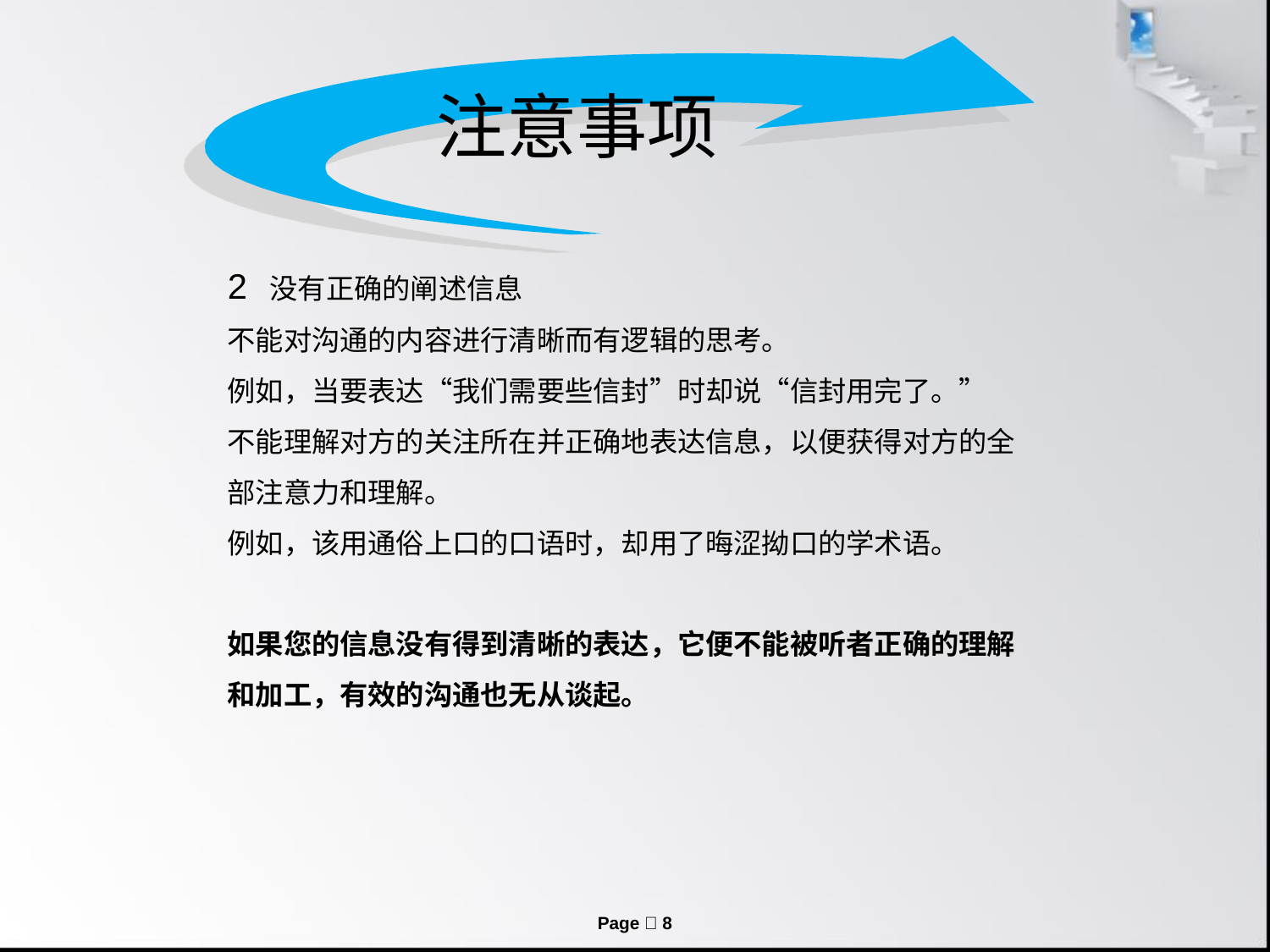

注意事项
2  没有正确的阐述信息
不能对沟通的内容进行清晰而有逻辑的思考。
例如，当要表达“我们需要些信封”时却说“信封用完了。”
不能理解对方的关注所在并正确地表达信息，以便获得对方的全部注意力和理解。
例如，该用通俗上口的口语时，却用了晦涩拗口的学术语。

如果您的信息没有得到清晰的表达，它便不能被听者正确的理解和加工，有效的沟通也无从谈起。